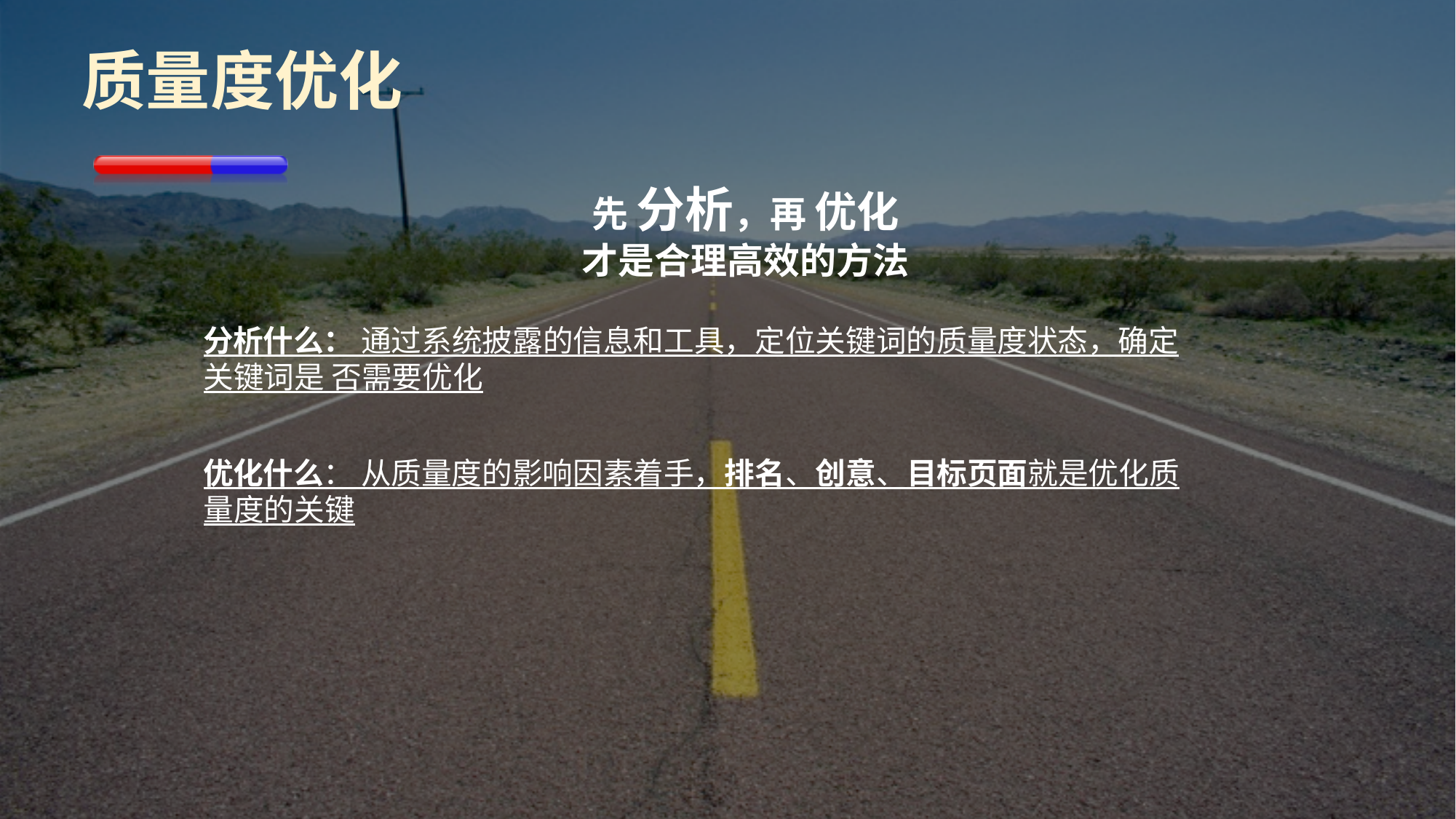

# 质量度优化
先 分析，再 优化
才是合理高效的方法

分析什么： 通过系统披露的信息和工具，定位关键词的质量度状态，确定关键词是 否需要优化

优化什么： 从质量度的影响因素着手，排名、创意、目标页面就是优化质量度的关键